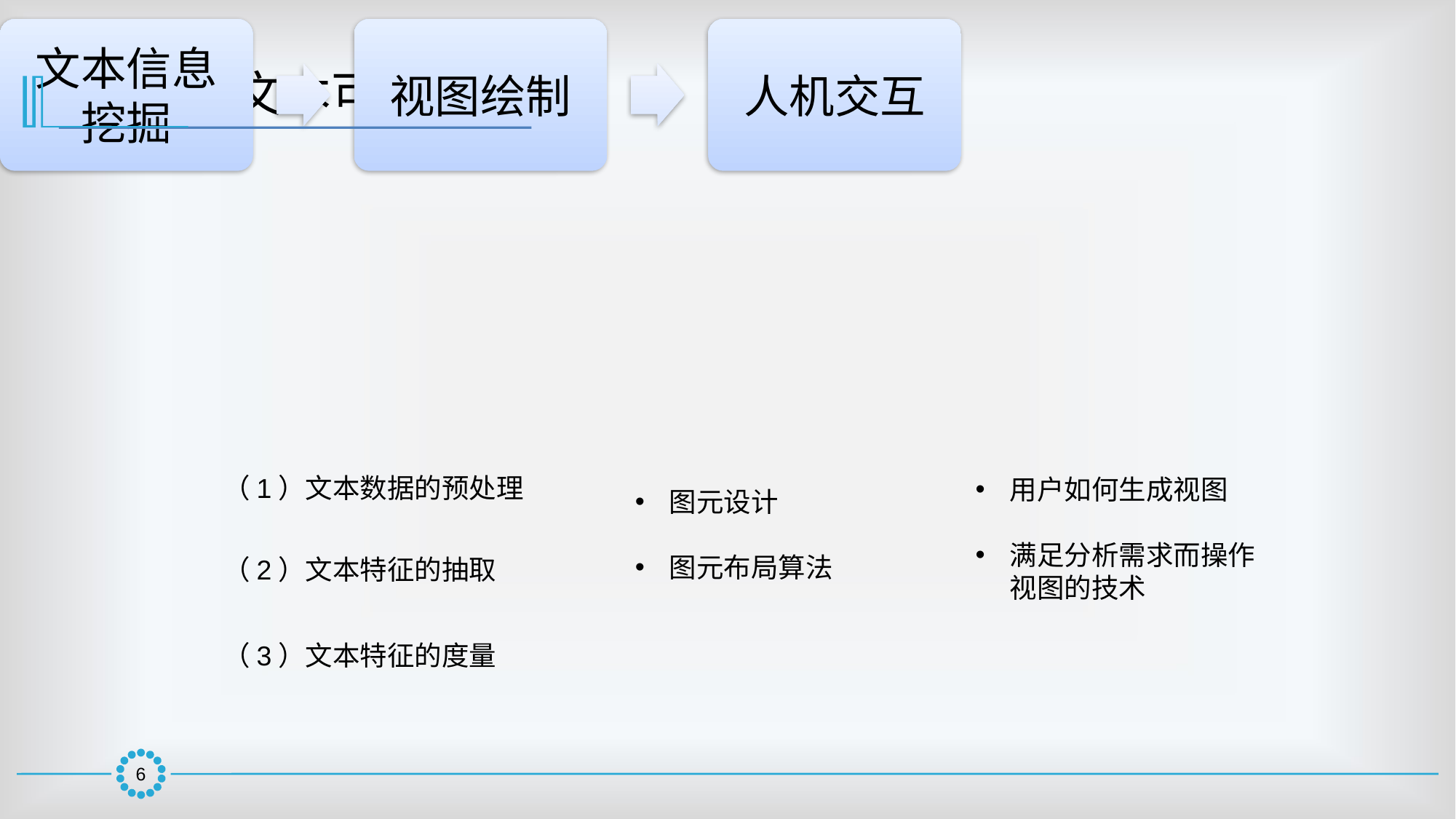

4.1.3 文本可视化流程

文本信息挖掘

视图绘制

人机交互
（1）文本数据的预处理
用户如何生成视图

满足分析需求而操作视图的技术
图元设计

图元布局算法
（2）文本特征的抽取
（3）文本特征的度量

6